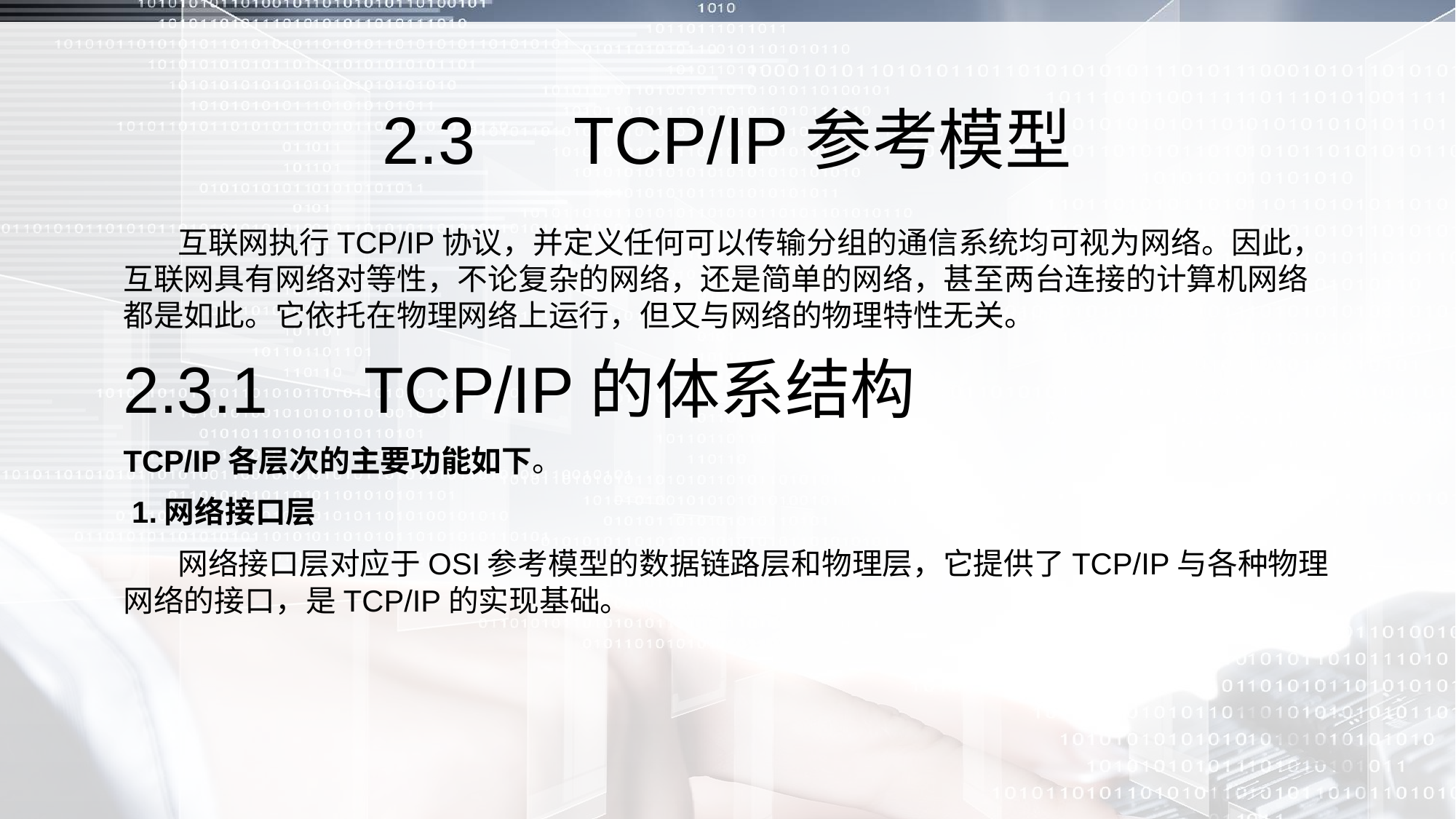

# 2.3　TCP/IP参考模型
       互联网执行TCP/IP协议，并定义任何可以传输分组的通信系统均可视为网络。因此，互联网具有网络对等性，不论复杂的网络，还是简单的网络，甚至两台连接的计算机网络都是如此。它依托在物理网络上运行，但又与网络的物理特性无关。
2.3.1　TCP/IP的体系结构
TCP/IP各层次的主要功能如下。
 1.网络接口层
       网络接口层对应于OSI参考模型的数据链路层和物理层，它提供了TCP/IP与各种物理网络的接口，是TCP/IP的实现基础。